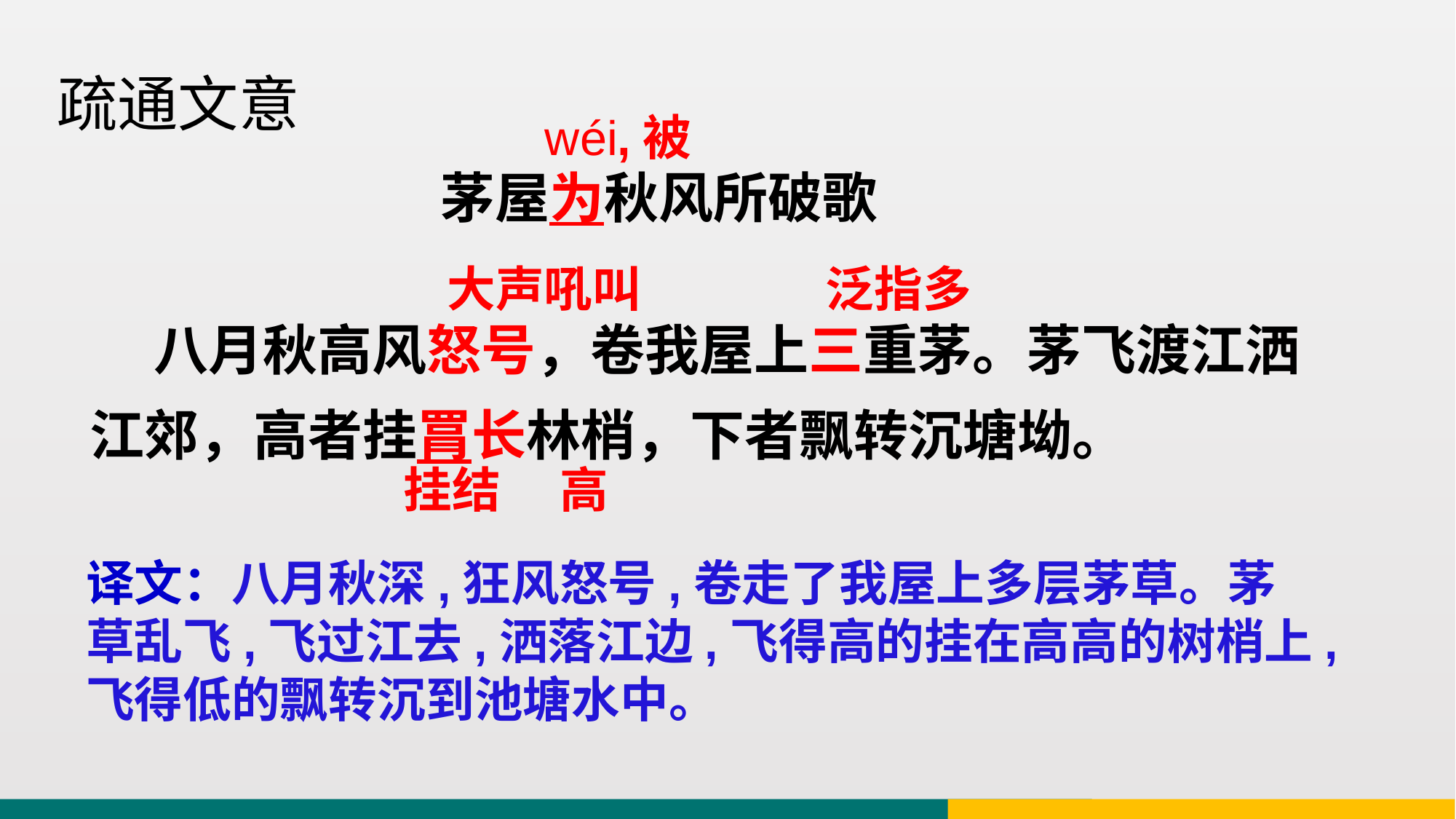

疏通文意
wéi,被
茅屋为秋风所破歌
大声吼叫
泛指多
    八月秋高风怒号，卷我屋上三重茅。茅飞渡江洒江郊，高者挂罥长林梢，下者飘转沉塘坳。
挂结
高
译文：八月秋深,狂风怒号,卷走了我屋上多层茅草。茅草乱飞,飞过江去,洒落江边,飞得高的挂在高高的树梢上,飞得低的飘转沉到池塘水中。